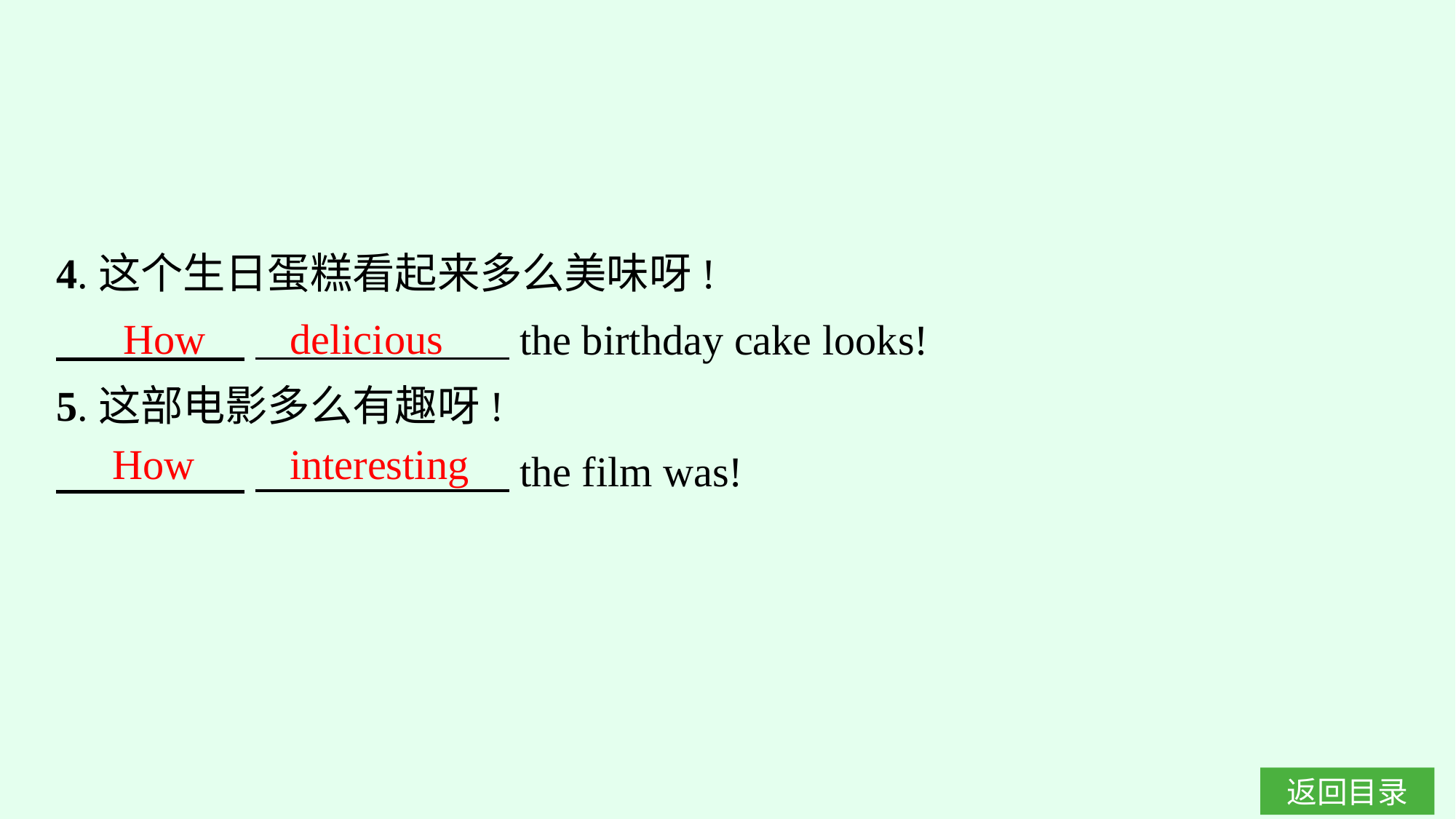

4.这个生日蛋糕看起来多么美味呀!
　　  　　 　　　　　　the birthday cake looks!
5.这部电影多么有趣呀!
　　　  　 　　　　　　the film was!
How        delicious
How         interesting